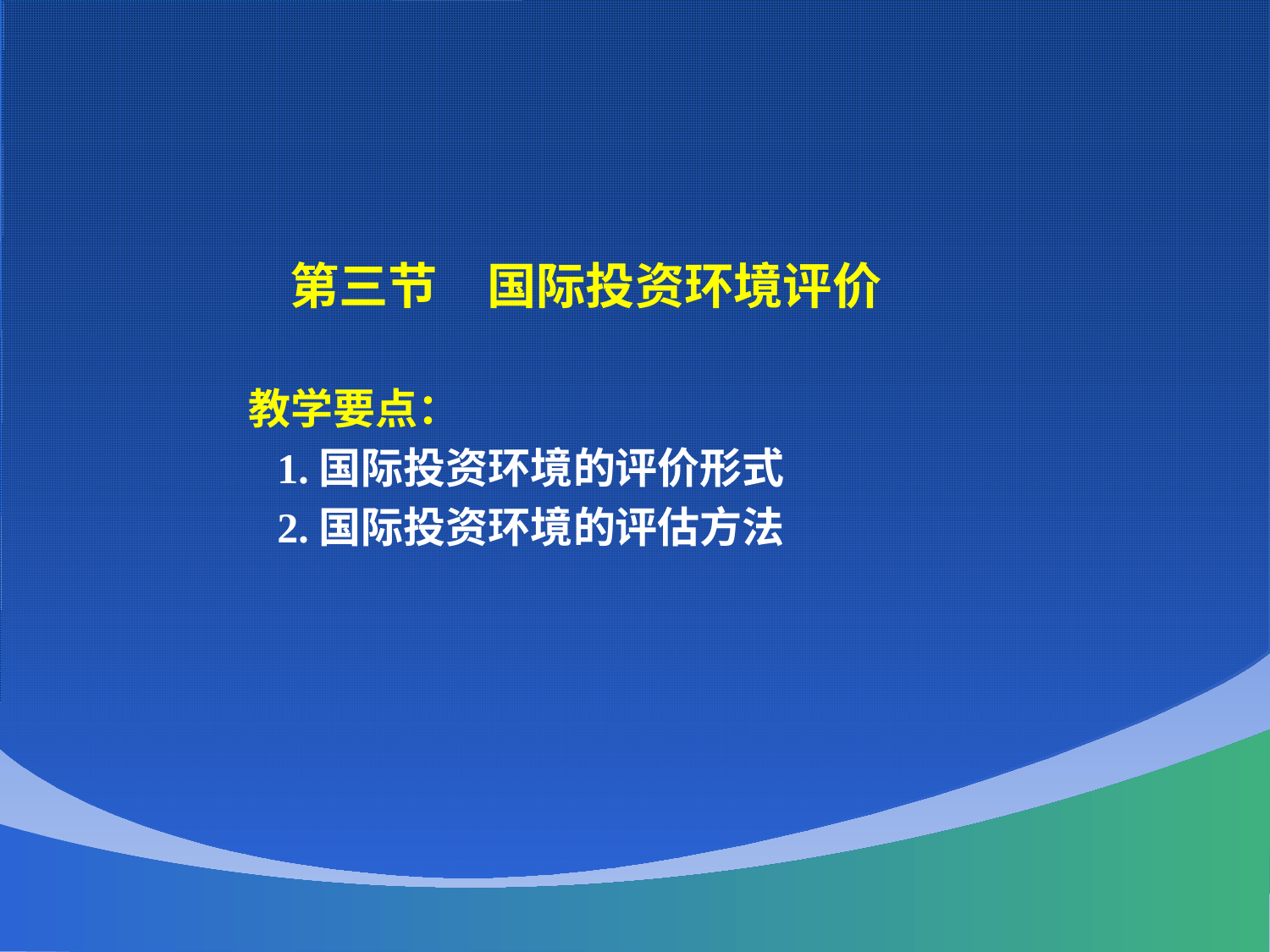

第三节　国际投资环境评价

                 教学要点：
                   1.国际投资环境的评价形式
                   2.国际投资环境的评估方法